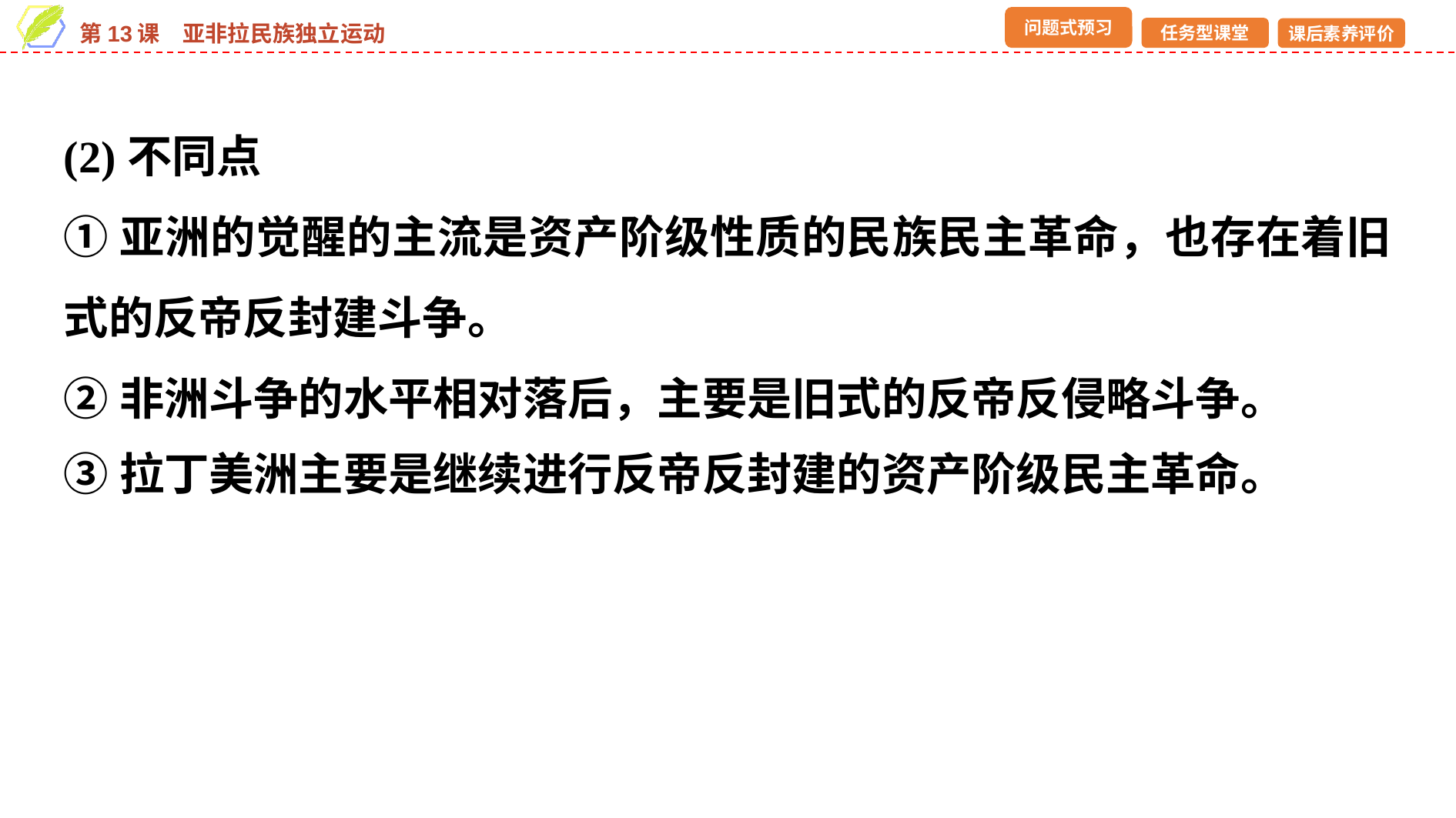

(2)不同点
①亚洲的觉醒的主流是资产阶级性质的民族民主革命，也存在着旧式的反帝反封建斗争。
②非洲斗争的水平相对落后，主要是旧式的反帝反侵略斗争。
③拉丁美洲主要是继续进行反帝反封建的资产阶级民主革命。